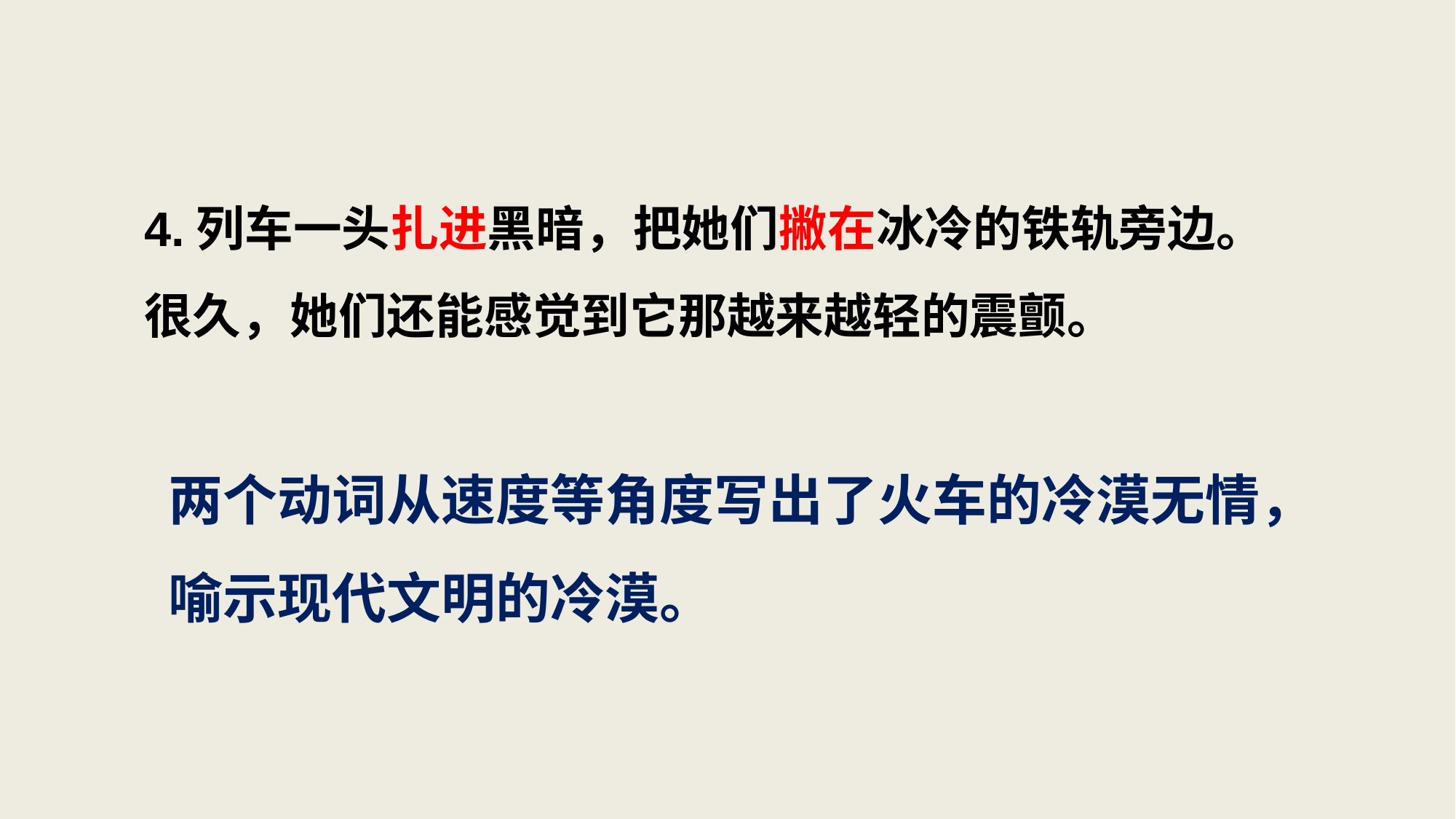

4.列车一头扎进黑暗，把她们撇在冰冷的铁轨旁边。很久，她们还能感觉到它那越来越轻的震颤。
两个动词从速度等角度写出了火车的冷漠无情，喻示现代文明的冷漠。